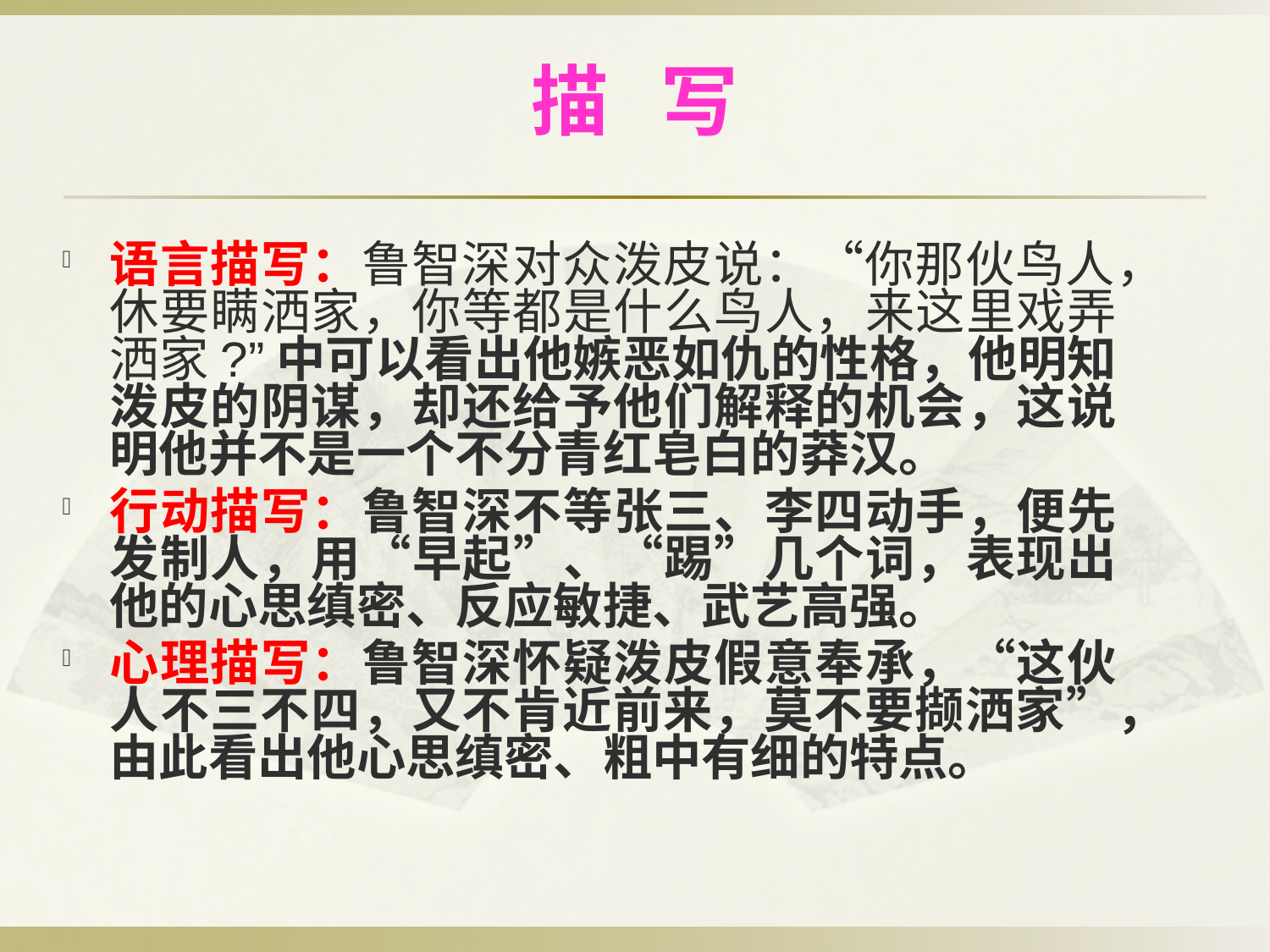

# 描   写

语言描写：鲁智深对众泼皮说：“你那伙鸟人，休要瞒洒家，你等都是什么鸟人，来这里戏弄洒家?”中可以看出他嫉恶如仇的性格，他明知泼皮的阴谋，却还给予他们解释的机会，这说明他并不是一个不分青红皂白的莽汉。
行动描写：鲁智深不等张三、李四动手，便先发制人，用“早起”、“踢”几个词，表现出他的心思缜密、反应敏捷、武艺高强。
心理描写：鲁智深怀疑泼皮假意奉承，“这伙人不三不四，又不肯近前来，莫不要撷洒家”，由此看出他心思缜密、粗中有细的特点。